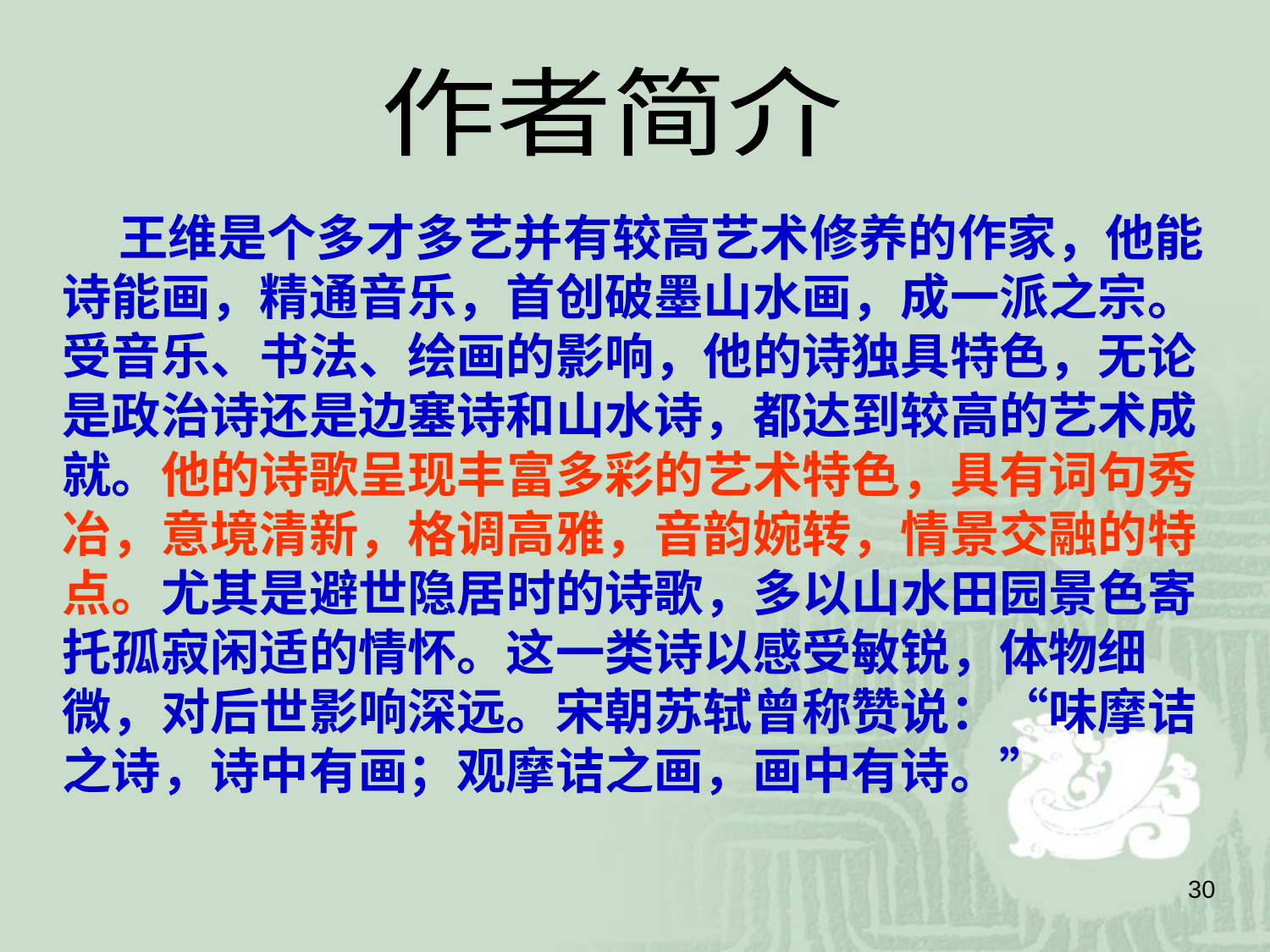

作者简介
    王维是个多才多艺并有较高艺术修养的作家，他能诗能画，精通音乐，首创破墨山水画，成一派之宗。受音乐、书法、绘画的影响，他的诗独具特色，无论是政治诗还是边塞诗和山水诗，都达到较高的艺术成就。他的诗歌呈现丰富多彩的艺术特色，具有词句秀冶，意境清新，格调高雅，音韵婉转，情景交融的特点。尤其是避世隐居时的诗歌，多以山水田园景色寄托孤寂闲适的情怀。这一类诗以感受敏锐，体物细微，对后世影响深远。宋朝苏轼曾称赞说：“味摩诘之诗，诗中有画；观摩诘之画，画中有诗。”
30